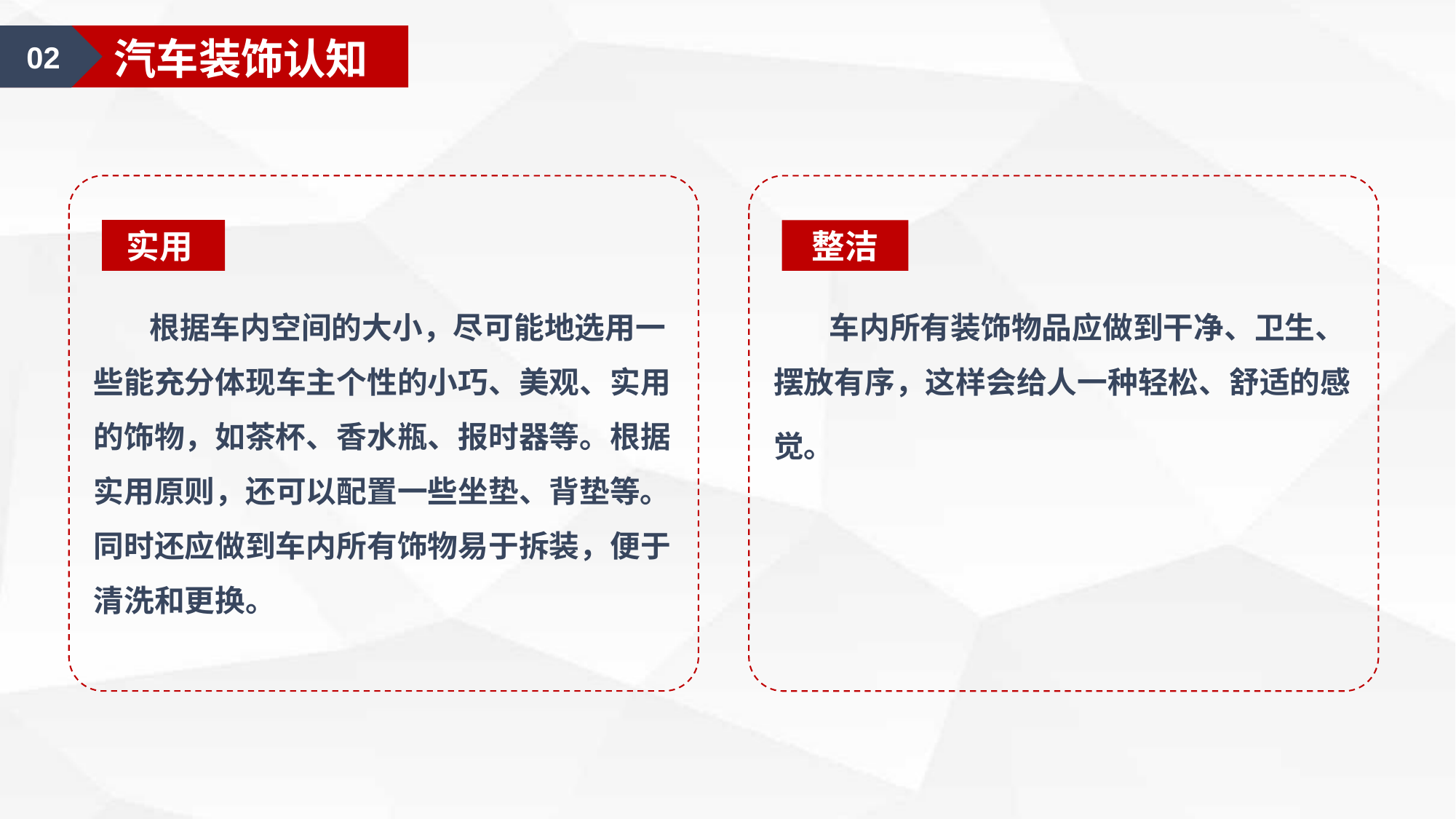

02
汽车装饰认知

实用
整洁
        根据车内空间的大小，尽可能地选用一些能充分体现车主个性的小巧、美观、实用的饰物，如茶杯、香水瓶、报时器等。根据实用原则，还可以配置一些坐垫、背垫等。同时还应做到车内所有饰物易于拆装，便于清洗和更换。
       车内所有装饰物品应做到干净、卫生、摆放有序，这样会给人一种轻松、舒适的感觉。